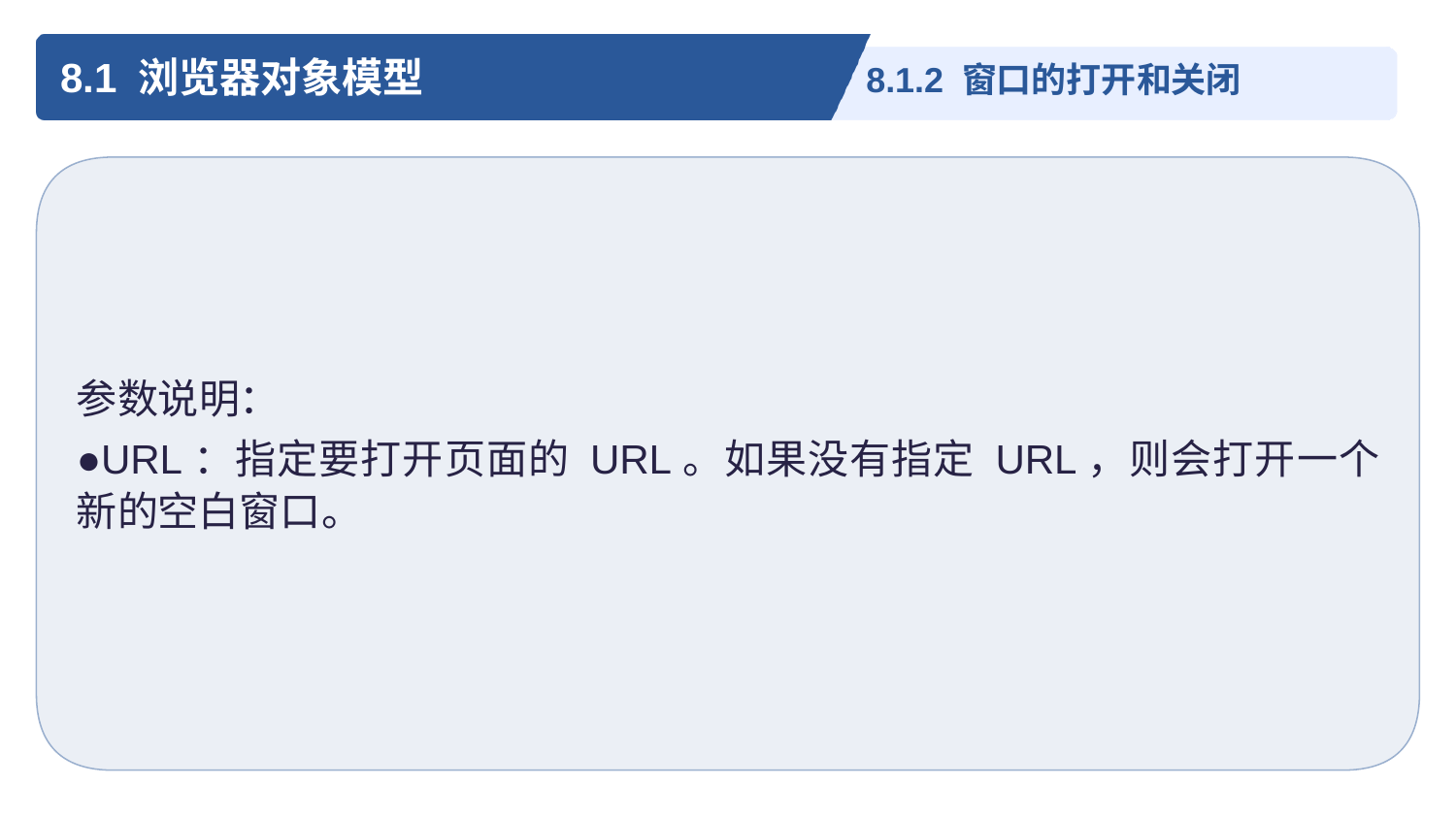

8.1 浏览器对象模型
8.1.2 窗口的打开和关闭

参数说明：
●URL：指定要打开页面的 URL。如果没有指定 URL，则会打开一个新的空白窗口。